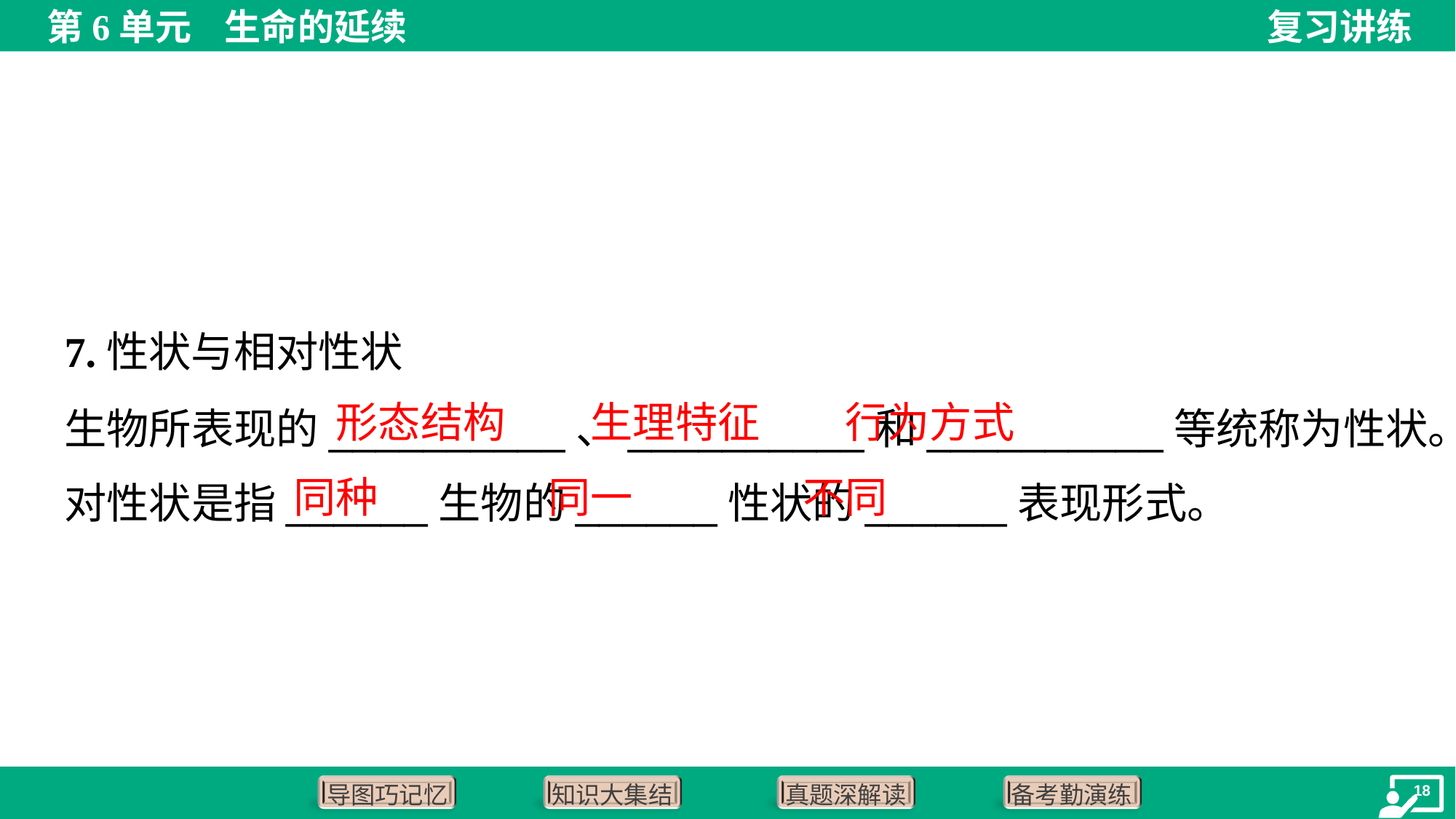

7.性状与相对性状
生物所表现的__________、__________和__________等统称为性状。相
对性状是指______生物的______性状的______表现形式。
形态结构
生理特征
行为方式
同种
同一
不同